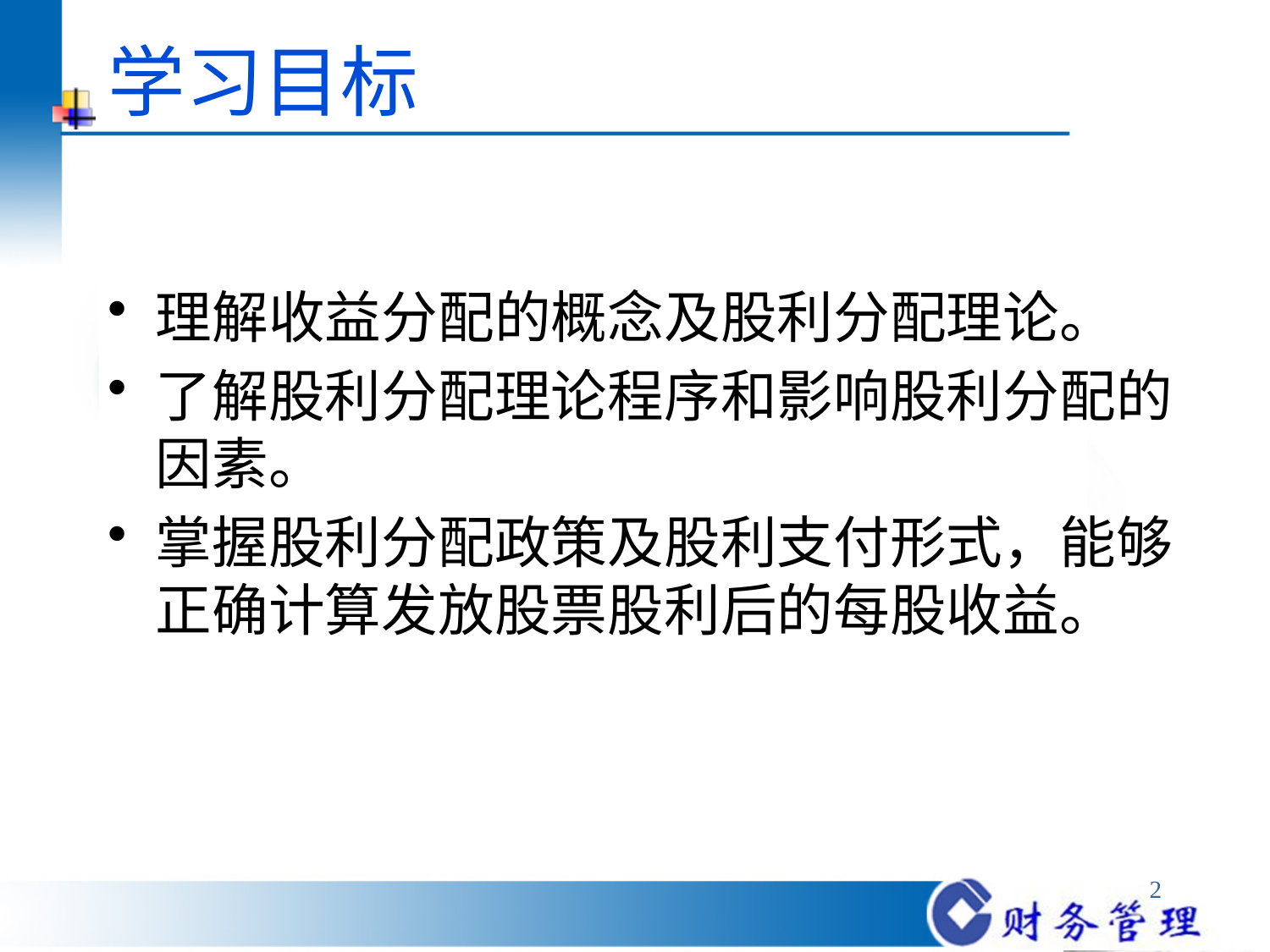

# 学习目标
理解收益分配的概念及股利分配理论。
了解股利分配理论程序和影响股利分配的因素。
掌握股利分配政策及股利支付形式，能够正确计算发放股票股利后的每股收益。
2